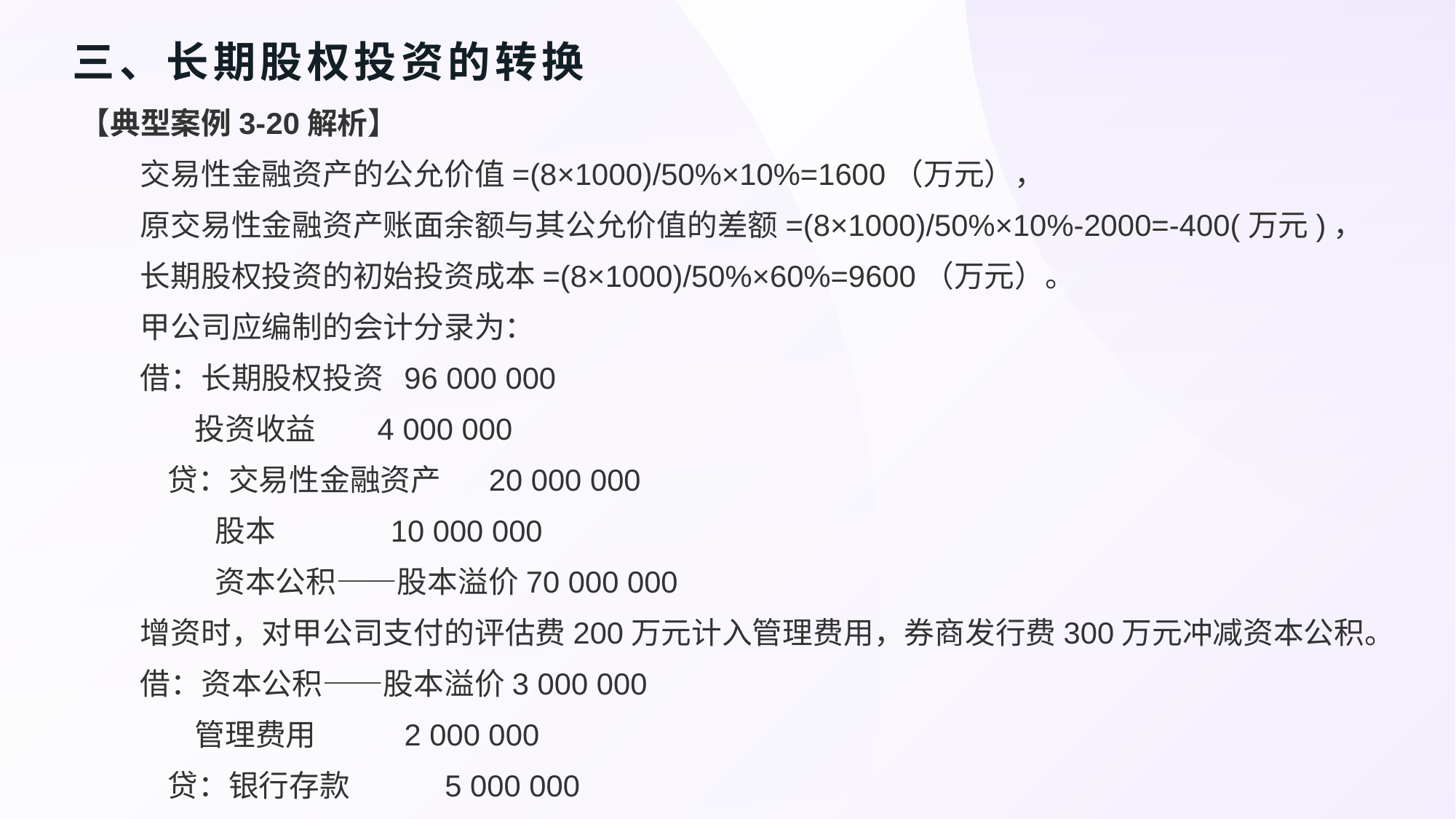

# 三、长期股权投资的转换
【典型案例3-20解析】
交易性金融资产的公允价值=(8×1000)/50%×10%=1600（万元），
原交易性金融资产账面余额与其公允价值的差额=(8×1000)/50%×10%-2000=-400(万元)，
长期股权投资的初始投资成本=(8×1000)/50%×60%=9600（万元）。
甲公司应编制的会计分录为：
借：长期股权投资  96 000 000
       投资收益        4 000 000
   贷：交易性金融资产      20 000 000
          股本                10 000 000
          资本公积——股本溢价70 000 000
增资时，对甲公司支付的评估费200万元计入管理费用，券商发行费300万元冲减资本公积。
借：资本公积——股本溢价3 000 000
       管理费用            2 000 000
   贷：银行存款             5 000 000